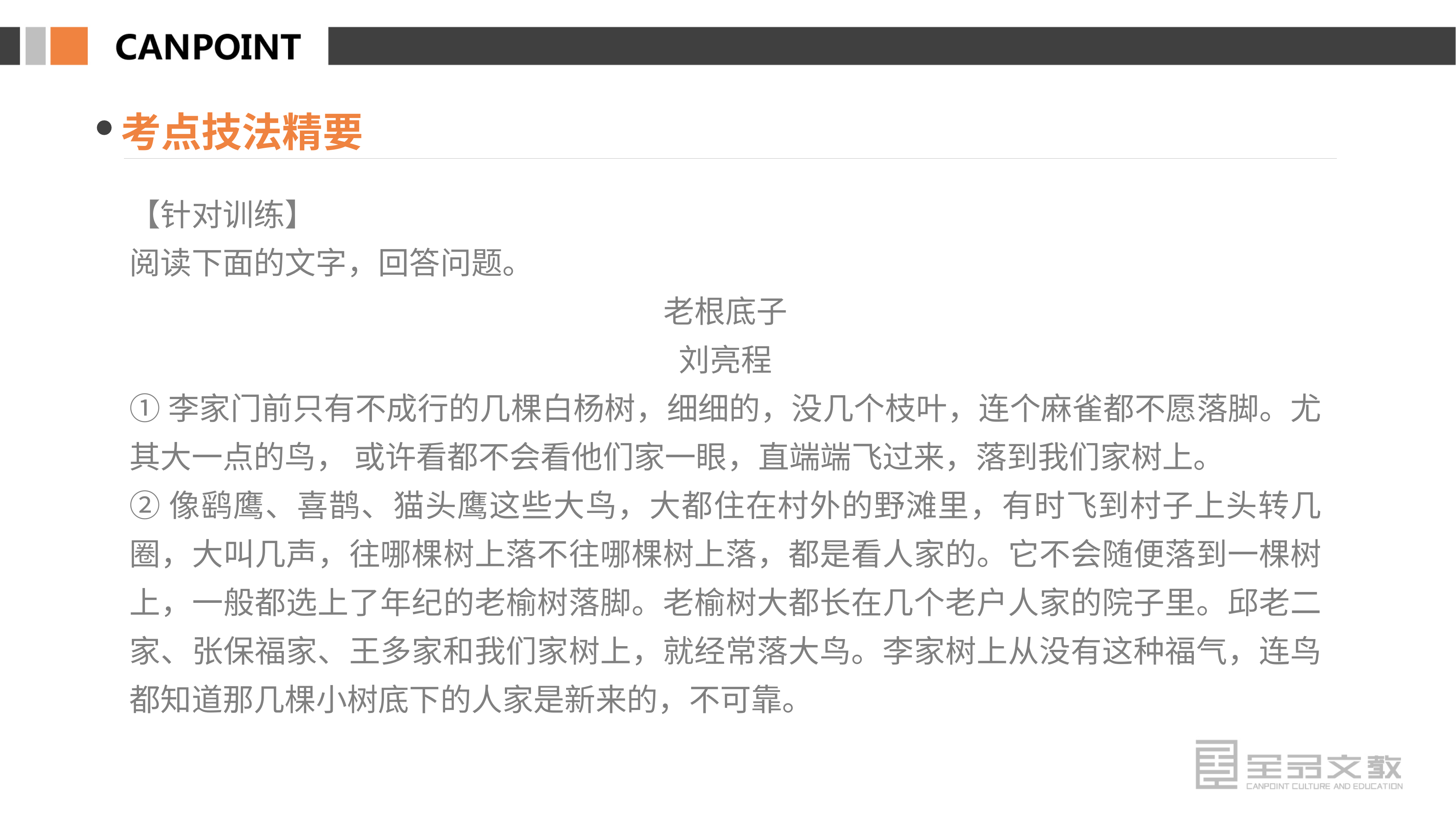

考点技法精要

【针对训练】
阅读下面的文字，回答问题。
老根底子
刘亮程
①李家门前只有不成行的几棵白杨树，细细的，没几个枝叶，连个麻雀都不愿落脚。尤其大一点的鸟， 或许看都不会看他们家一眼，直端端飞过来，落到我们家树上。
②像鹞鹰、喜鹊、猫头鹰这些大鸟，大都住在村外的野滩里，有时飞到村子上头转几圈，大叫几声，往哪棵树上落不往哪棵树上落，都是看人家的。它不会随便落到一棵树上，一般都选上了年纪的老榆树落脚。老榆树大都长在几个老户人家的院子里。邱老二家、张保福家、王多家和我们家树上，就经常落大鸟。李家树上从没有这种福气，连鸟都知道那几棵小树底下的人家是新来的，不可靠。